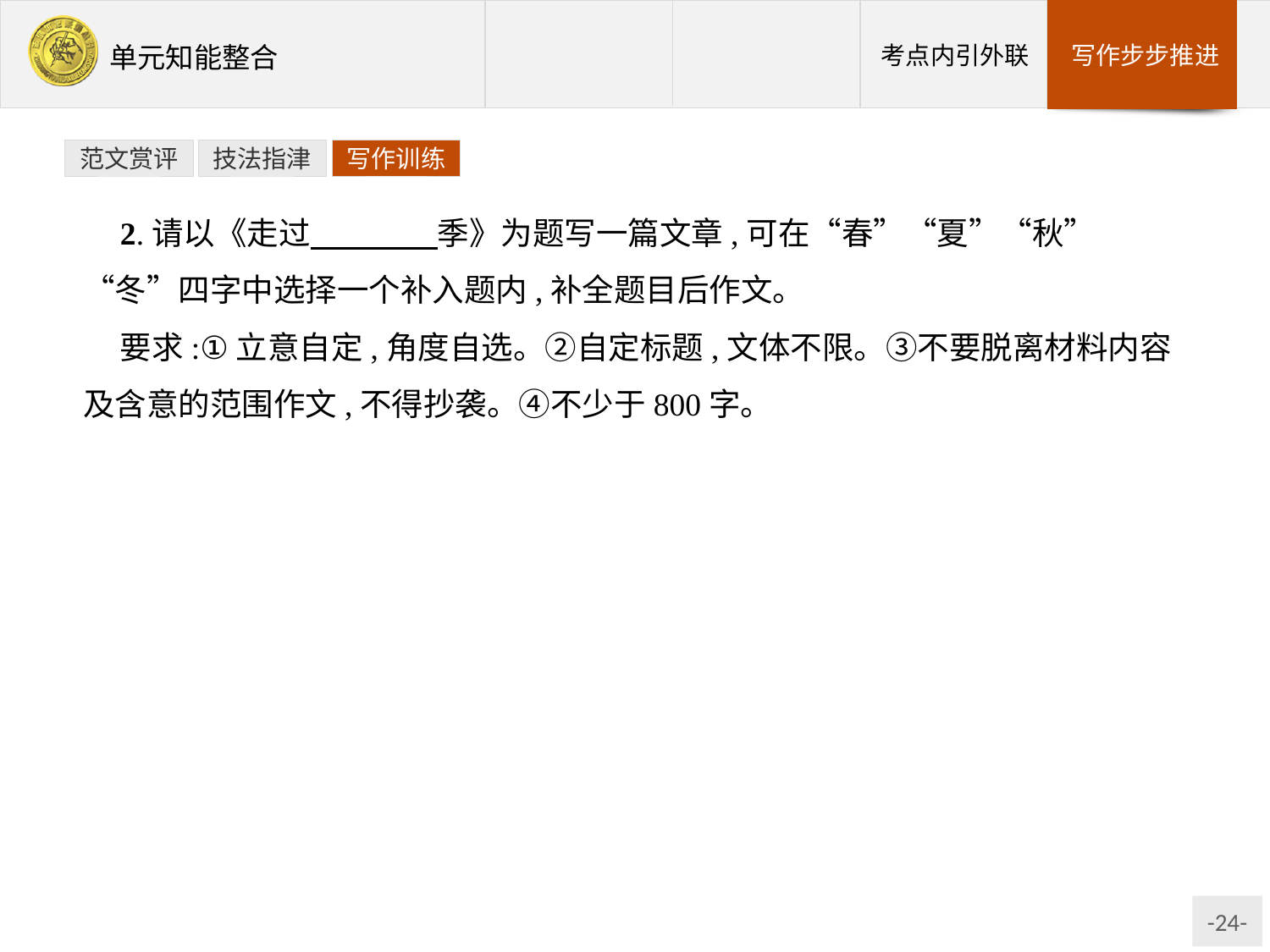

范文赏评
技法指津
写作训练
2.请以《走过　　　　季》为题写一篇文章,可在“春”“夏”“秋”“冬”四字中选择一个补入题内,补全题目后作文。
要求:①立意自定,角度自选。②自定标题,文体不限。③不要脱离材料内容及含意的范围作文,不得抄袭。④不少于800字。
写作提示:这是一个半命题作文,既有限制性,又有灵活性。审题的重点是把握硬性限制,灵活对待可选内容。题目给出的硬性限制是“走过”,据此可知要写一种“过往”,这种“过往”是“走”——生活过、实践过、历经过的情形或情感;可选内容是“春”“夏”“秋”“冬”四季之一,既可以写具体的某一季节,也可以由这一季节引申开去,写与这一季节相似的某种生活或情感。如“走过冬季”,既可写如何度过严冬,也可以写如何度过了类似于严冬的生活或情感的困难时期。从文体的选择上看,以散文或记叙文为佳。